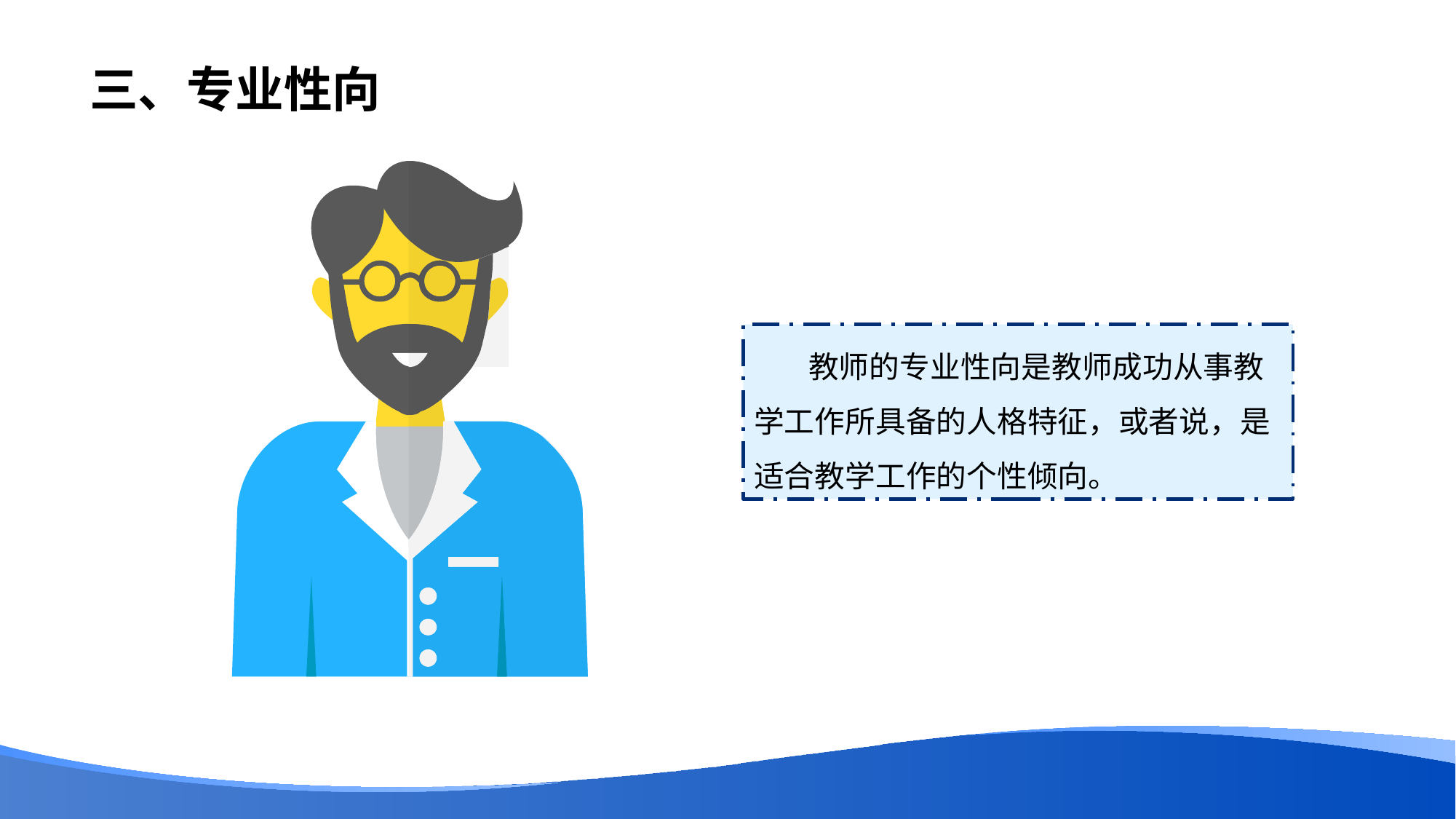

# 三、专业性向

教师的专业性向是教师成功从事教学工作所具备的人格特征，或者说，是适合教学工作的个性倾向。